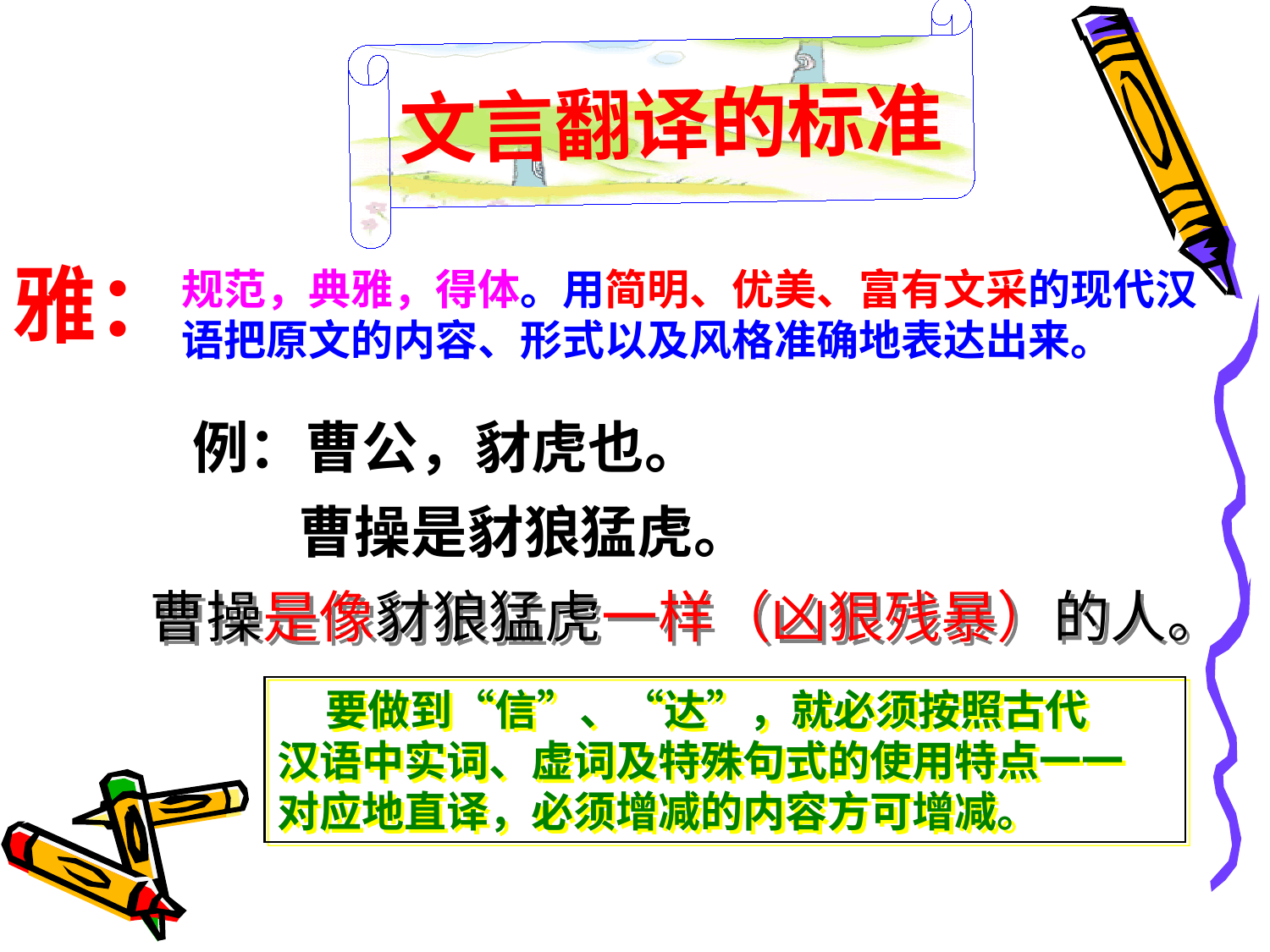

文言翻译的标准
雅：
规范，典雅，得体。用简明、优美、富有文采的现代汉语把原文的内容、形式以及风格准确地表达出来。
例：曹公，豺虎也。
曹操是豺狼猛虎。
曹操是像豺狼猛虎一样（凶狠残暴）的人。
    要做到“信”、“达”，就必须按照古代
汉语中实词、虚词及特殊句式的使用特点一一
对应地直译，必须增减的内容方可增减。